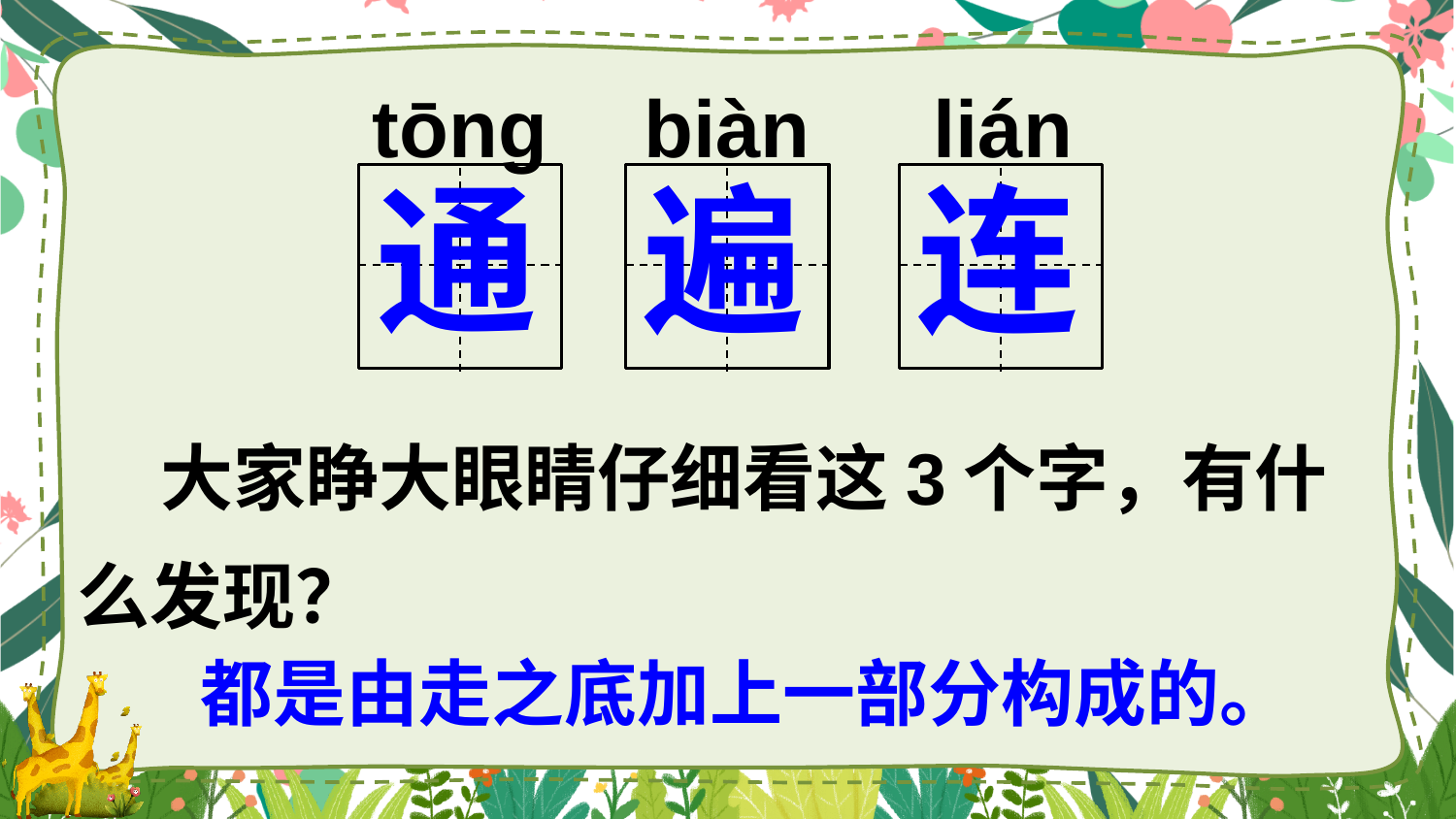

tōnɡ
biàn
lián
通

遍

连

    大家睁大眼睛仔细看这3个字，有什么发现？
    都是由走之底加上一部分构成的。